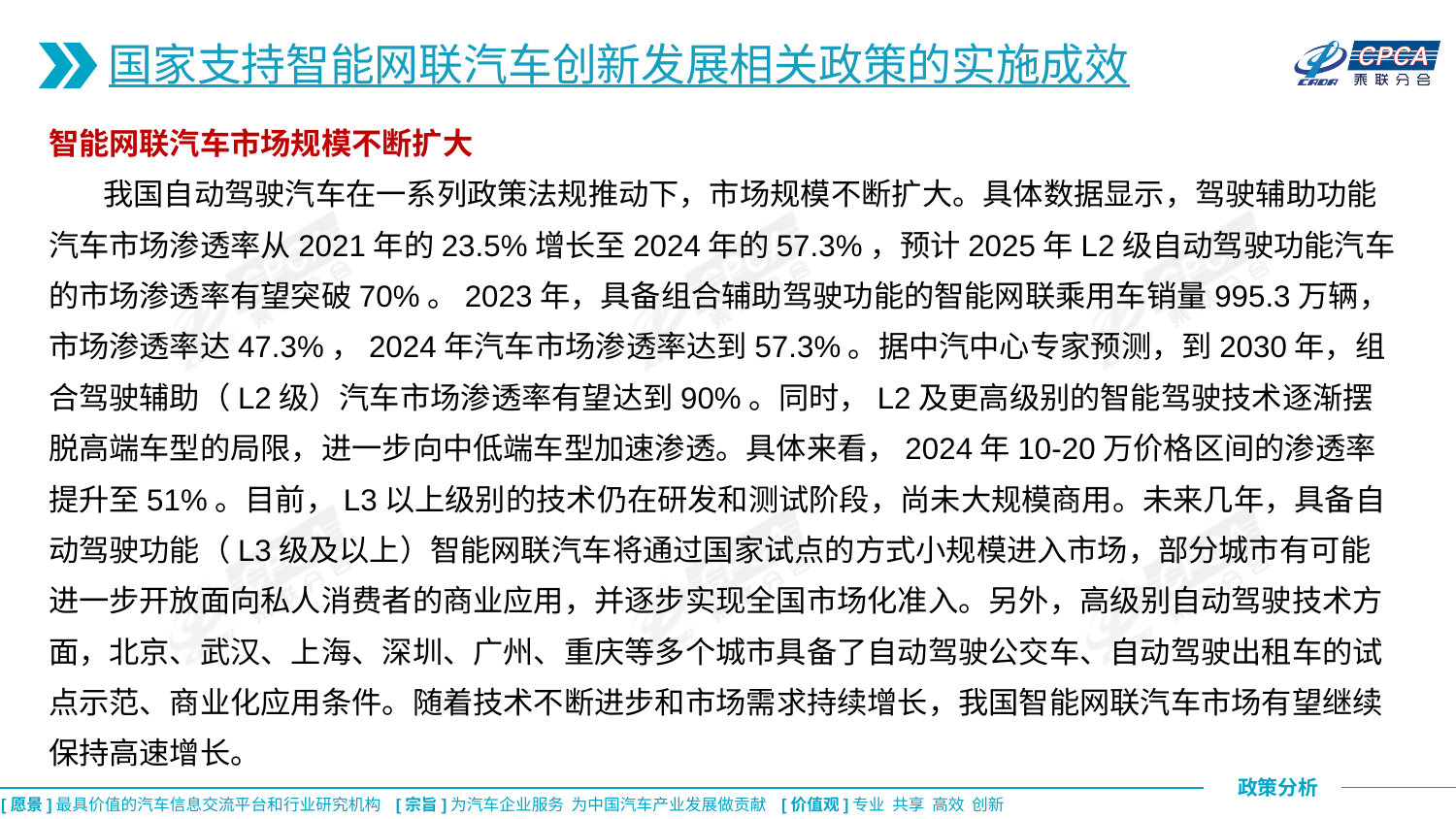

国家支持智能网联汽车创新发展相关政策的实施成效
智能网联汽车市场规模不断扩大
       我国自动驾驶汽车在一系列政策法规推动下，市场规模不断扩大。具体数据显示，驾驶辅助功能汽车市场渗透率从2021年的23.5%增长至2024年的57.3%，预计2025年L2级自动驾驶功能汽车的市场渗透率有望突破70%。2023年，具备组合辅助驾驶功能的智能网联乘用车销量995.3万辆，市场渗透率达47.3%，2024年汽车市场渗透率达到57.3%。据中汽中心专家预测，到2030年，组合驾驶辅助（L2级）汽车市场渗透率有望达到90%。同时，L2及更高级别的智能驾驶技术逐渐摆脱高端车型的局限，进一步向中低端车型加速渗透。具体来看，2024年10-20万价格区间的渗透率提升至51%。目前，L3以上级别的技术仍在研发和测试阶段，尚未大规模商用。未来几年，具备自动驾驶功能（L3级及以上）智能网联汽车将通过国家试点的方式小规模进入市场，部分城市有可能进一步开放面向私人消费者的商业应用，并逐步实现全国市场化准入。另外，高级别自动驾驶技术方面，北京、武汉、上海、深圳、广州、重庆等多个城市具备了自动驾驶公交车、自动驾驶出租车的试点示范、商业化应用条件。随着技术不断进步和市场需求持续增长，我国智能网联汽车市场有望继续保持高速增长。